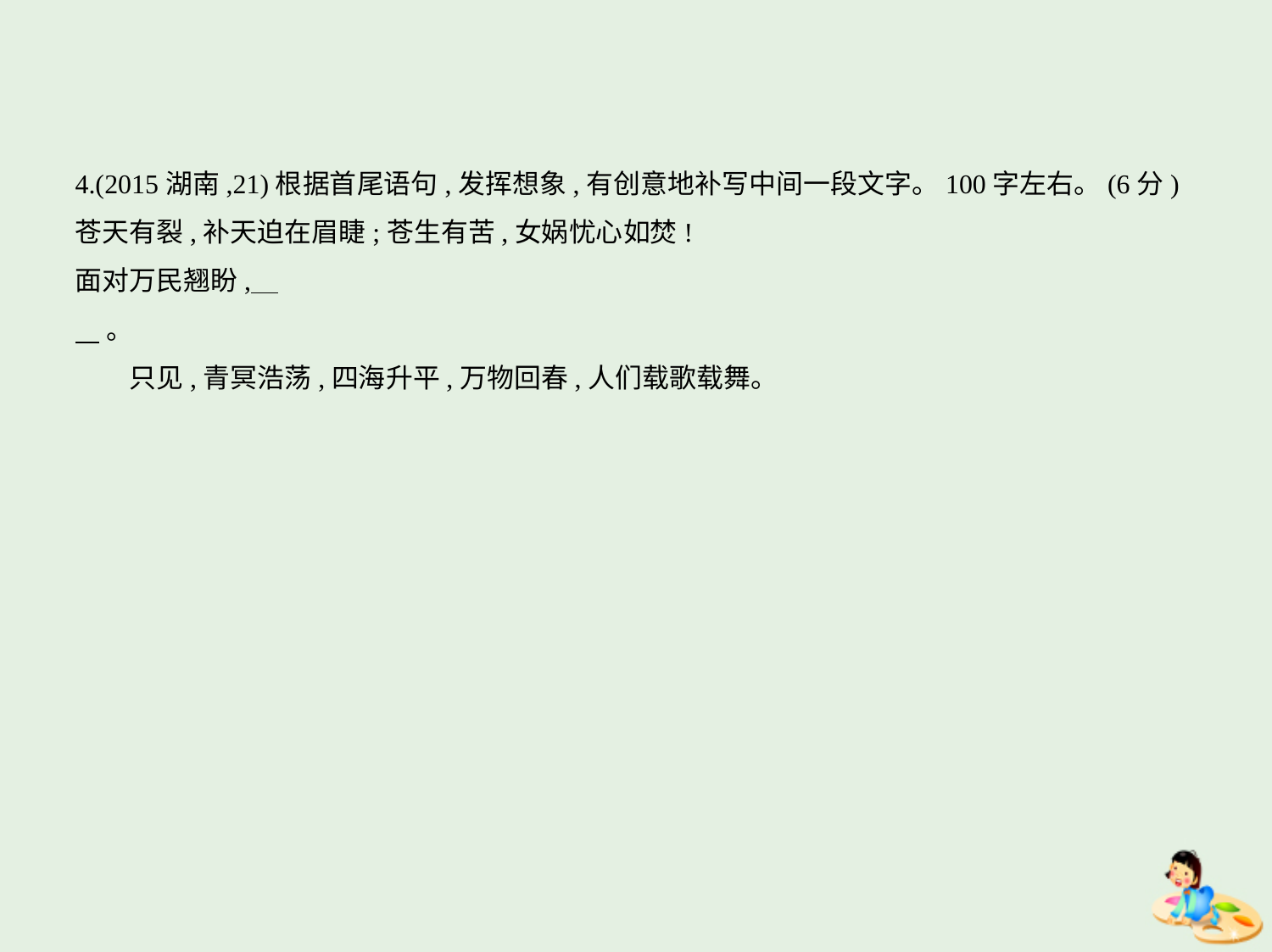

4.(2015湖南,21)根据首尾语句,发挥想象,有创意地补写中间一段文字。100字左右。(6分)
苍天有裂,补天迫在眉睫;苍生有苦,女娲忧心如焚!
面对万民翘盼,
    。
　　只见,青冥浩荡,四海升平,万物回春,人们载歌载舞。